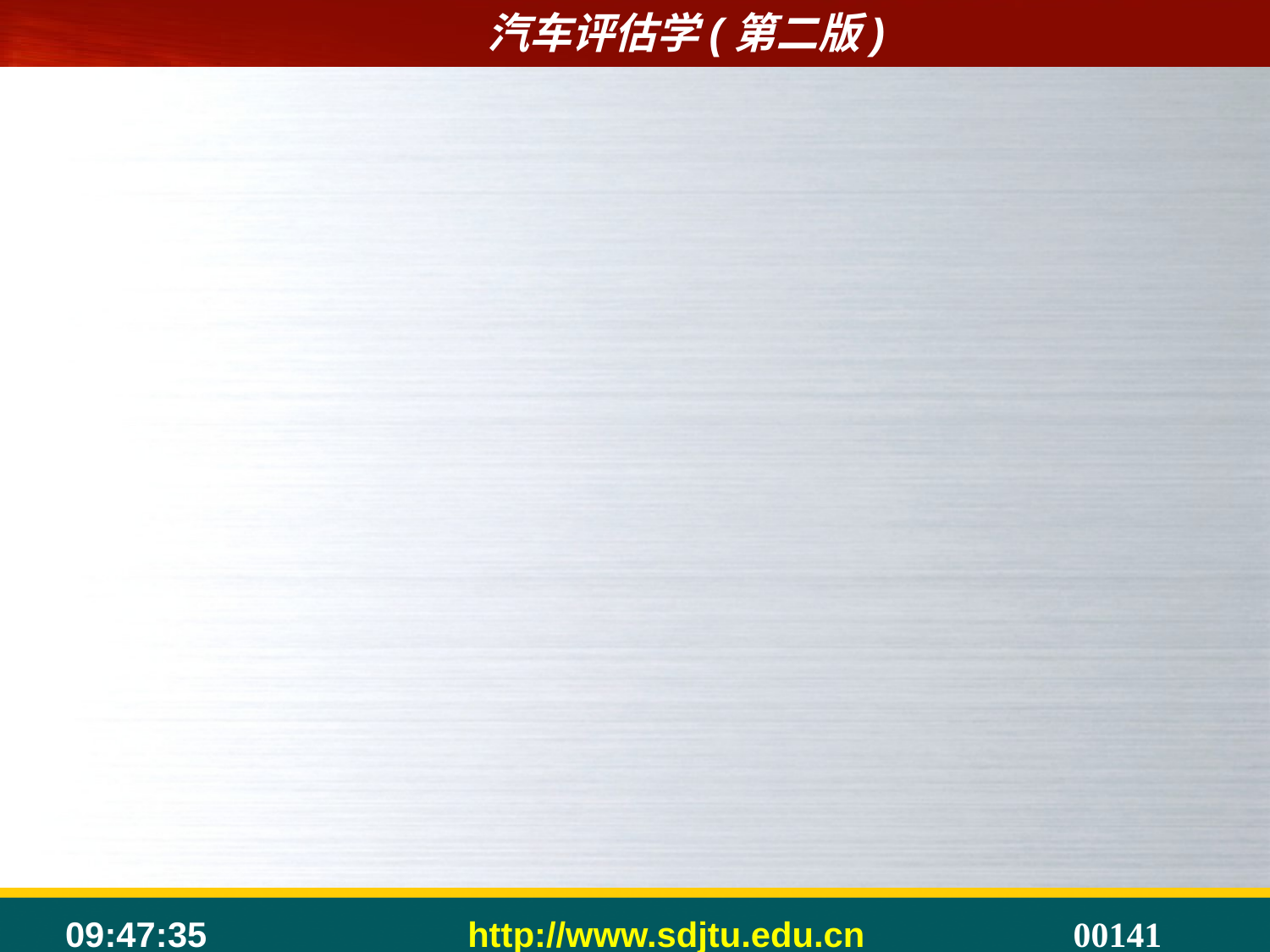

#
4．清算价格法的适用范围
    清算价格法适用于企业破产、抵押、停业清理时要售出的车辆。这类车辆必须同时满足以下三个条件，方可利用清算价格法进行出售：
    （1）具有法律效力的破产处理文件、抵押合同及其他有效文件为依据。
    （2）车辆在市场上可以快速出售变现。
    （3）清算价格足以补偿因出售车辆所付出的附加支出总额。

5.二手车鉴定估价方法的选择应考虑的因素
	选择二手车鉴定估价方法时主要考虑的因素有：
    （1）二手车评估方法的选择必须严格与机动车评估的计价标准相适应。
    （2）二手车评估方法的选择还要受数据收集和信息资料的制约。
    （3）在选择二手车评估方法时，要充分考虑二手车鉴定估价工作的效率，选择简单易行的方法。